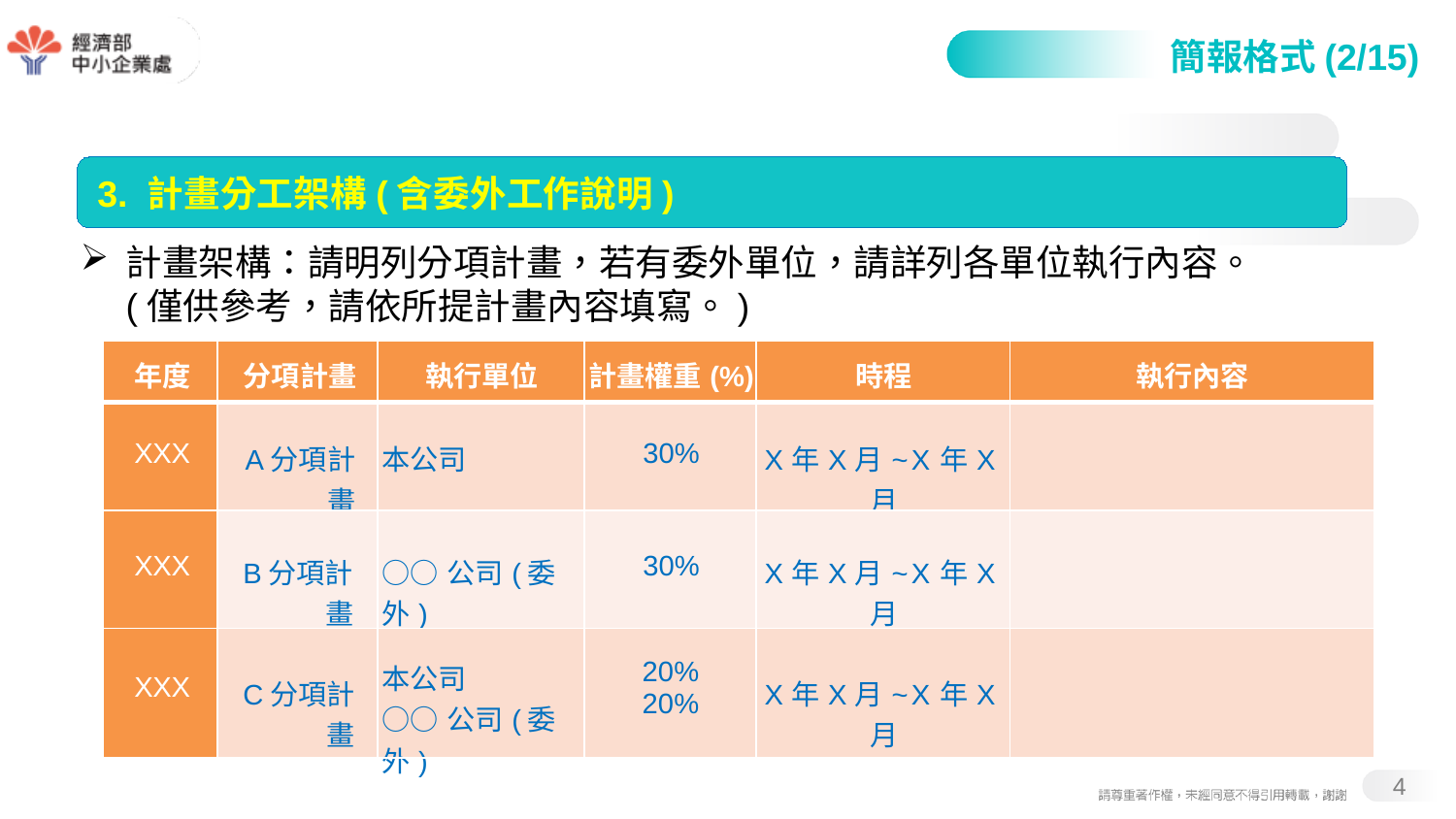

#
簡報格式(2/15)

3. 計畫分工架構(含委外工作說明)
計畫架構：請明列分項計畫，若有委外單位，請詳列各單位執行內容。
(僅供參考，請依所提計畫內容填寫。)
| 年度 | 分項計畫 | 執行單位 | 計畫權重(%) | 時程 | 執行內容 |
| --- | --- | --- | --- | --- | --- |
| XXX | A分項計畫 | 本公司 | 30% | X年X月~X年X月 |  |
| XXX | B分項計畫 | ○○公司(委外) | 30% | X年X月~X年X月 |  |
| XXX | C分項計畫 | 本公司 ○○公司(委外) | 20% 20% | X年X月~X年X月 |  |
4